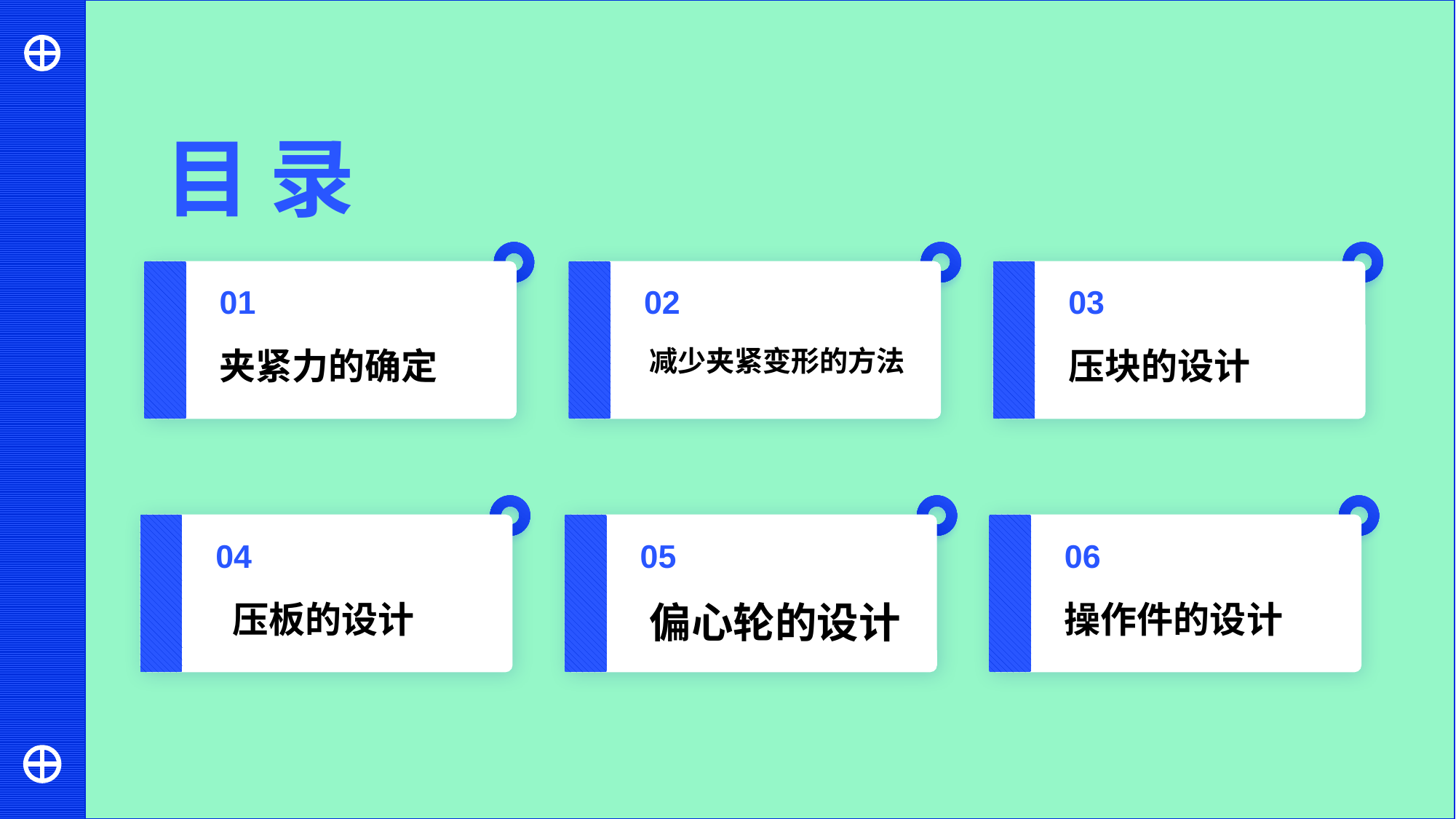

目 录

01
02
03
夹紧力的确定
 减少夹紧变形的方法
压块的设计

04
05
06
 压板的设计
 偏心轮的设计
操作件的设计